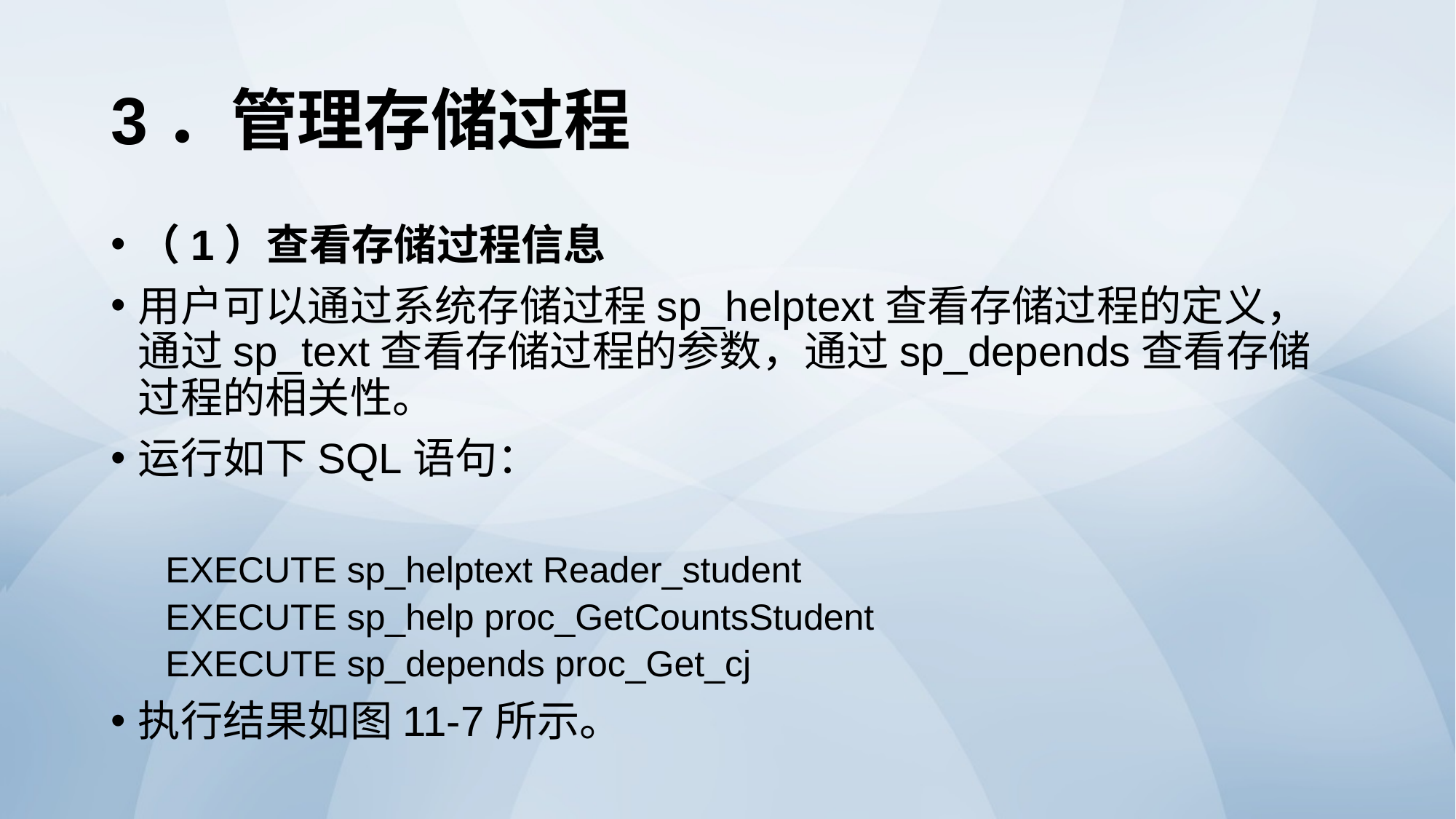

# 3．管理存储过程
（1）查看存储过程信息
用户可以通过系统存储过程sp_helptext查看存储过程的定义，通过sp_text查看存储过程的参数，通过sp_depends查看存储过程的相关性。
运行如下SQL语句：

EXECUTE sp_helptext Reader_student
EXECUTE sp_help proc_GetCountsStudent
EXECUTE sp_depends proc_Get_cj
执行结果如图11-7所示。